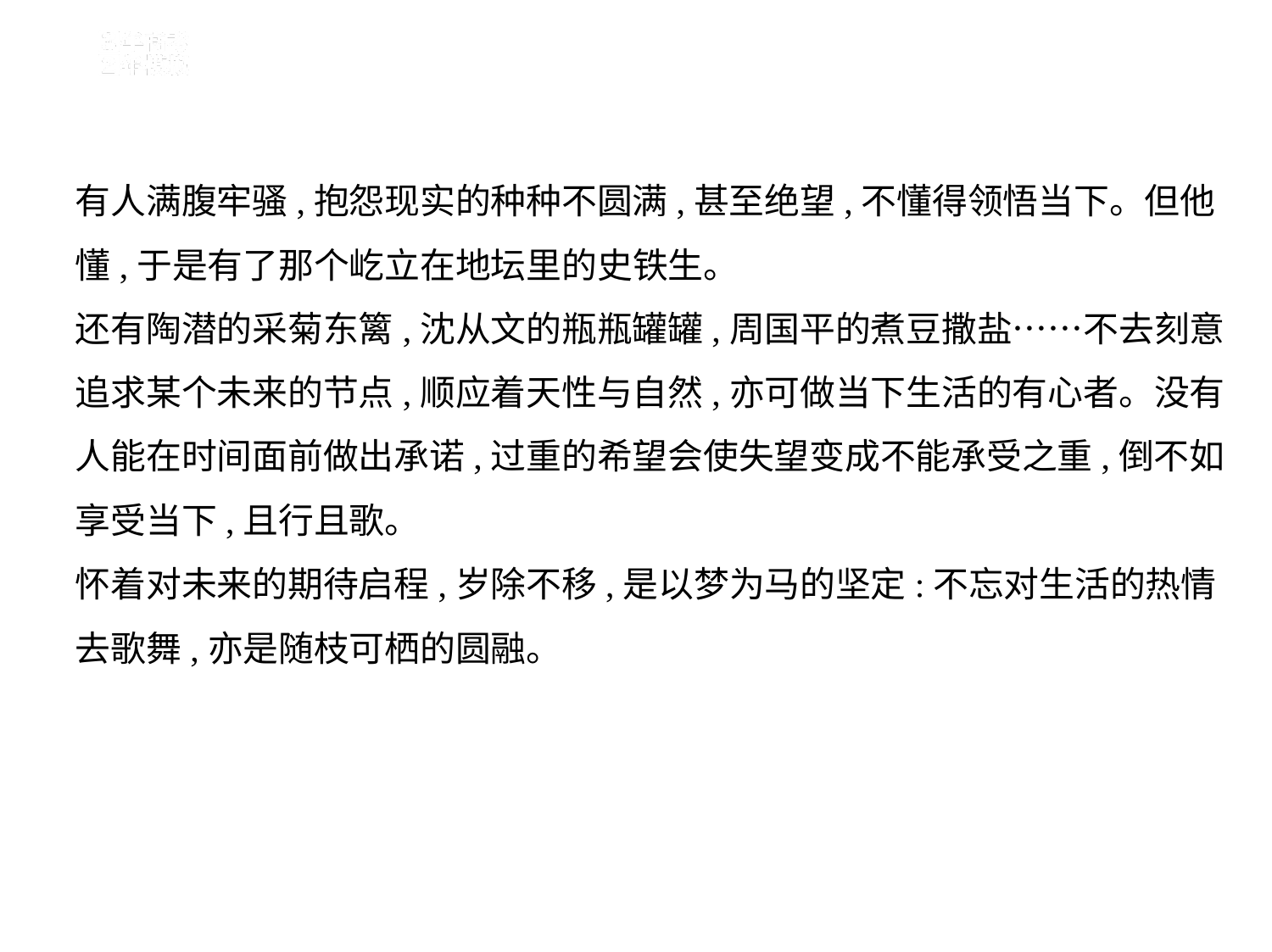

有人满腹牢骚,抱怨现实的种种不圆满,甚至绝望,不懂得领悟当下。但他
懂,于是有了那个屹立在地坛里的史铁生。
还有陶潜的采菊东篱,沈从文的瓶瓶罐罐,周国平的煮豆撒盐……不去刻意
追求某个未来的节点,顺应着天性与自然,亦可做当下生活的有心者。没有
人能在时间面前做出承诺,过重的希望会使失望变成不能承受之重,倒不如
享受当下,且行且歌。
怀着对未来的期待启程,岁除不移,是以梦为马的坚定:不忘对生活的热情
去歌舞,亦是随枝可栖的圆融。